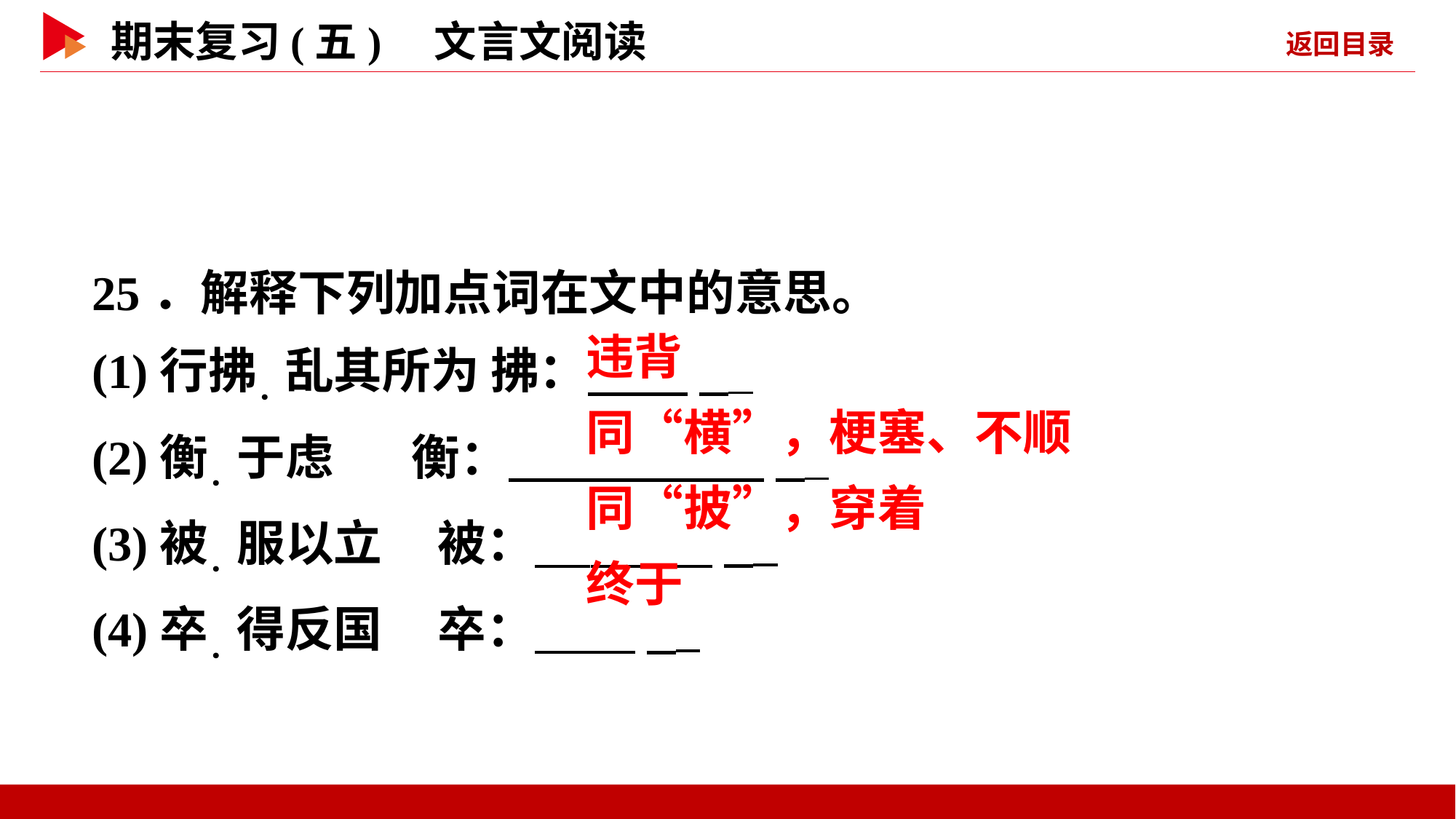

25．解释下列加点词在文中的意思。
(1)行拂．乱其所为 拂：         _
(2)衡．于虑       衡：                       _
(3)被．服以立     被：                _
(4)卒．得反国     卒：         _
 违背
 同“横”，梗塞、不顺
 同“披”，穿着
 终于